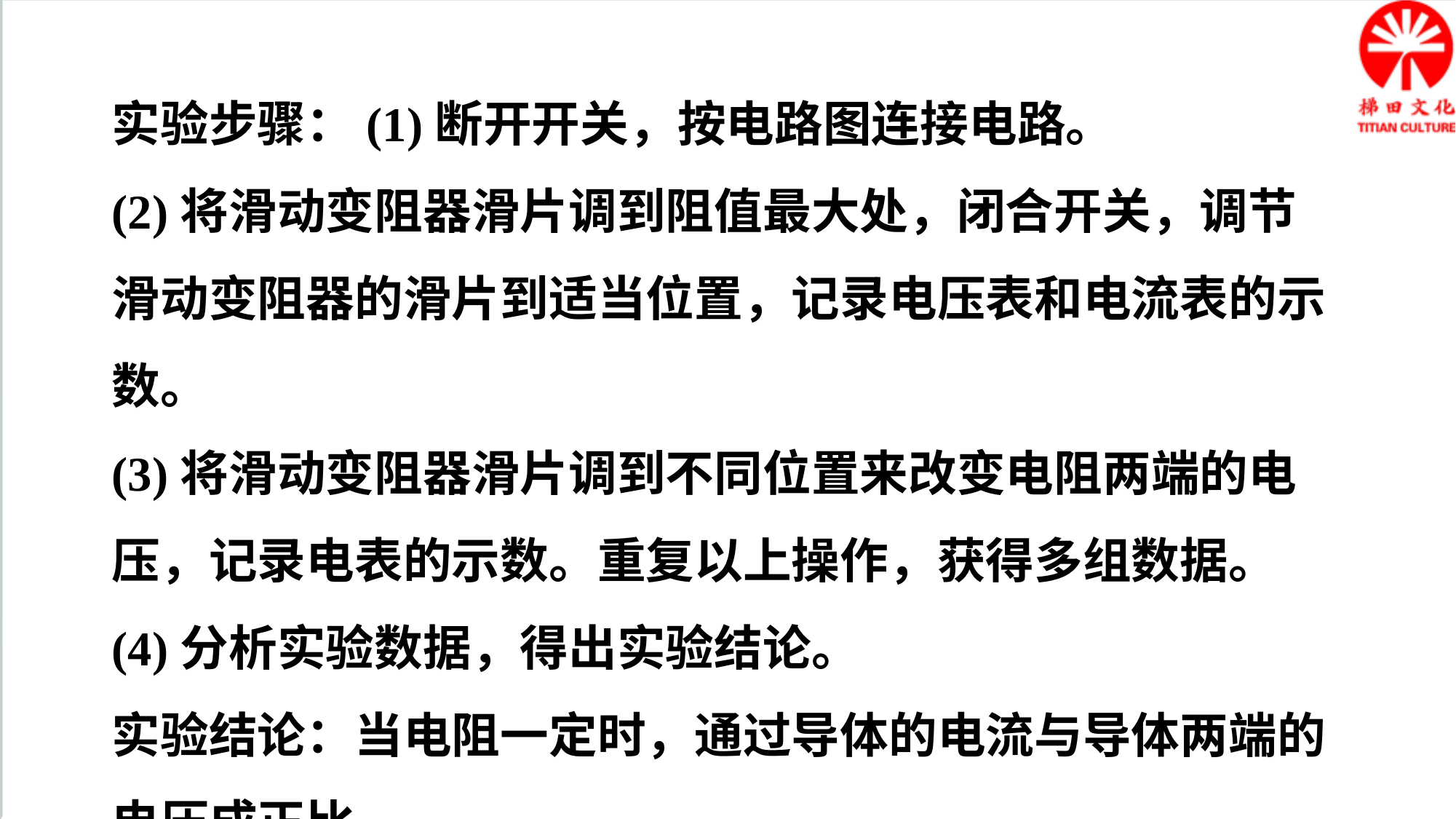

实验步骤：(1)断开开关，按电路图连接电路。
(2)将滑动变阻器滑片调到阻值最大处，闭合开关，调节滑动变阻器的滑片到适当位置，记录电压表和电流表的示数。
(3)将滑动变阻器滑片调到不同位置来改变电阻两端的电压，记录电表的示数。重复以上操作，获得多组数据。
(4)分析实验数据，得出实验结论。
实验结论：当电阻一定时，通过导体的电流与导体两端的电压成正比。